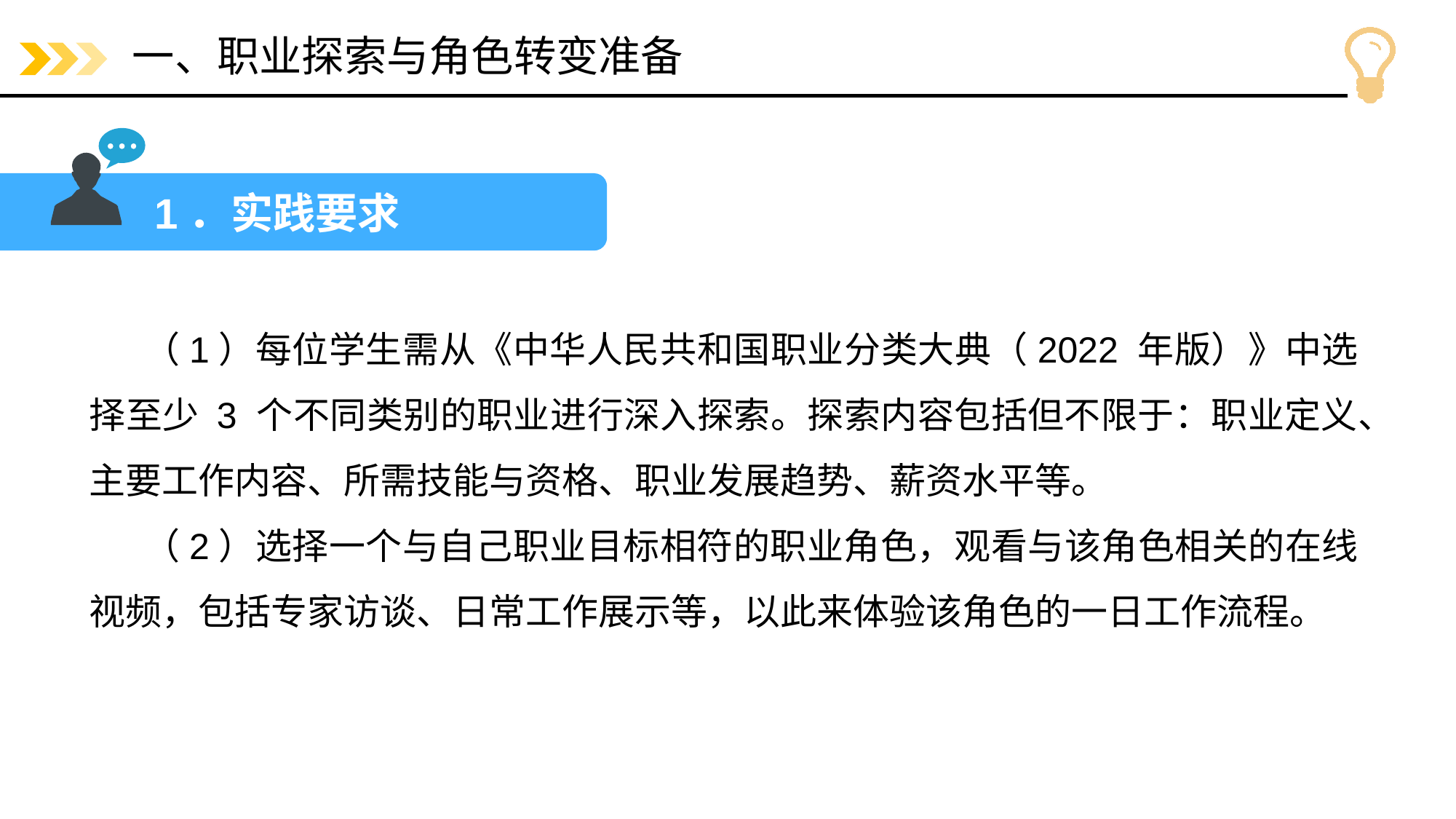

37
# 一、职业探索与角色转变准备

1．实践要求
（1）每位学生需从《中华人民共和国职业分类大典（2022 年版）》中选择至少 3 个不同类别的职业进行深入探索。探索内容包括但不限于：职业定义、主要工作内容、所需技能与资格、职业发展趋势、薪资水平等。
（2）选择一个与自己职业目标相符的职业角色，观看与该角色相关的在线视频，包括专家访谈、日常工作展示等，以此来体验该角色的一日工作流程。